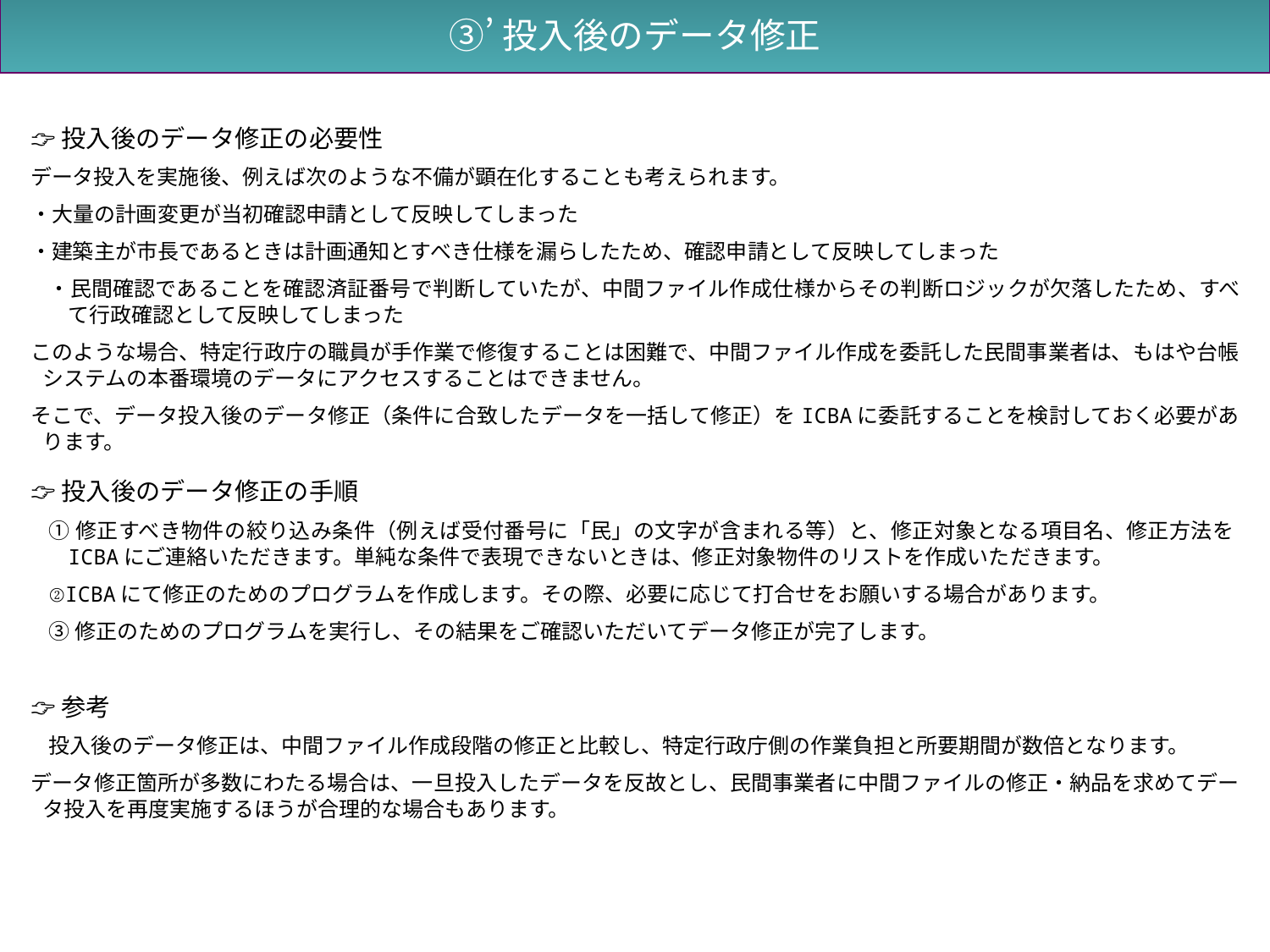

③’投入後のデータ修正
👉投入後のデータ修正の必要性
データ投入を実施後、例えば次のような不備が顕在化することも考えられます。
・大量の計画変更が当初確認申請として反映してしまった
・建築主が市長であるときは計画通知とすべき仕様を漏らしたため、確認申請として反映してしまった
・民間確認であることを確認済証番号で判断していたが、中間ファイル作成仕様からその判断ロジックが欠落したため、すべて行政確認として反映してしまった
このような場合、特定行政庁の職員が手作業で修復することは困難で、中間ファイル作成を委託した民間事業者は、もはや台帳システムの本番環境のデータにアクセスすることはできません。
そこで、データ投入後のデータ修正（条件に合致したデータを一括して修正）をICBAに委託することを検討しておく必要があります。
👉投入後のデータ修正の手順
①修正すべき物件の絞り込み条件（例えば受付番号に「民」の文字が含まれる等）と、修正対象となる項目名、修正方法をICBAにご連絡いただきます。単純な条件で表現できないときは、修正対象物件のリストを作成いただきます。
②ICBAにて修正のためのプログラムを作成します。その際、必要に応じて打合せをお願いする場合があります。
③修正のためのプログラムを実行し、その結果をご確認いただいてデータ修正が完了します。
👉参考
投入後のデータ修正は、中間ファイル作成段階の修正と比較し、特定行政庁側の作業負担と所要期間が数倍となります。
データ修正箇所が多数にわたる場合は、一旦投入したデータを反故とし、民間事業者に中間ファイルの修正・納品を求めてデータ投入を再度実施するほうが合理的な場合もあります。